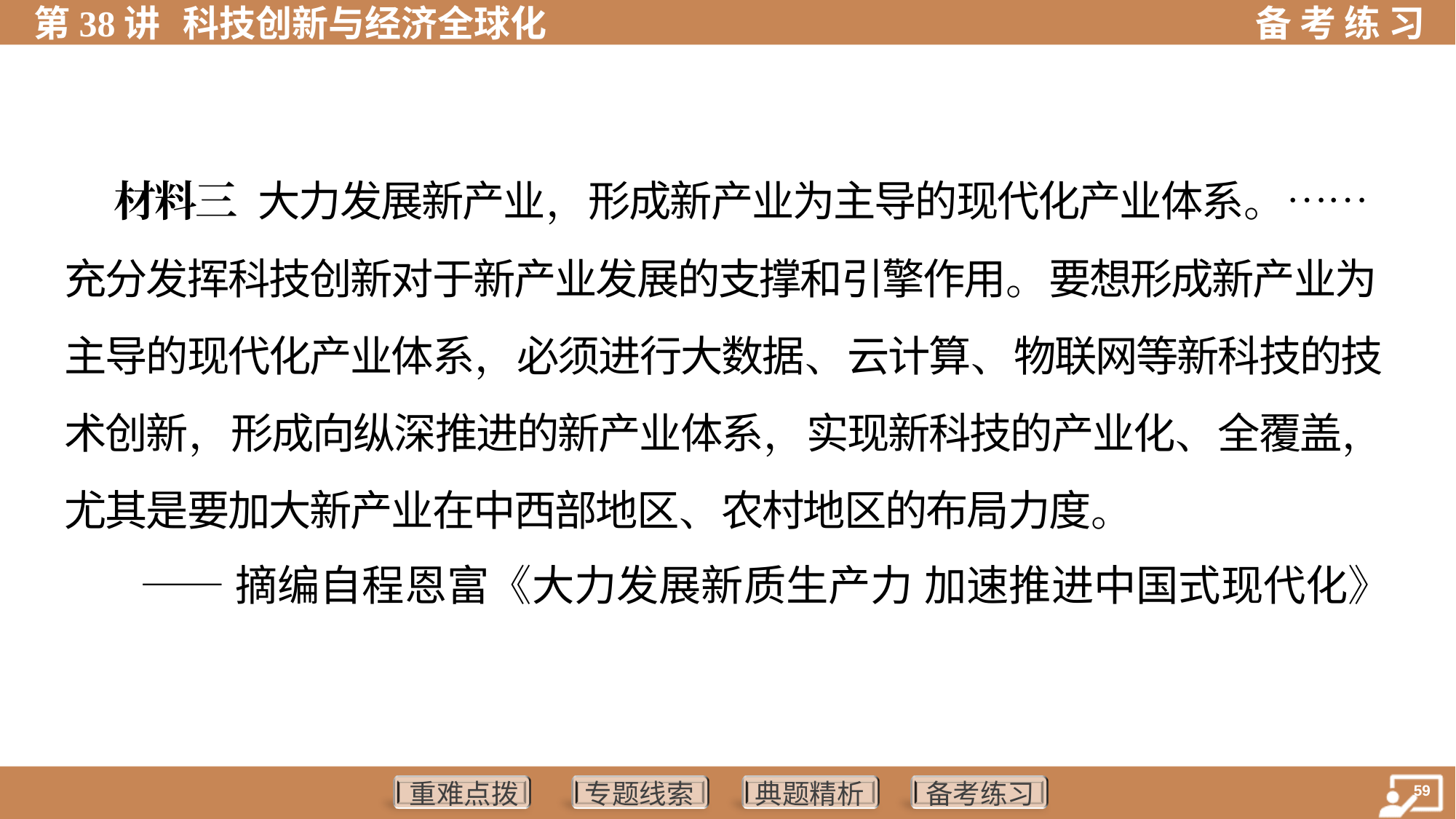

材料三  大力发展新产业，形成新产业为主导的现代化产业体系。……
充分发挥科技创新对于新产业发展的支撑和引擎作用。要想形成新产业为
主导的现代化产业体系，必须进行大数据、云计算、物联网等新科技的技
术创新，形成向纵深推进的新产业体系，实现新科技的产业化、全覆盖，
尤其是要加大新产业在中西部地区、农村地区的布局力度。
   ——摘编自程恩富《大力发展新质生产力 加速推进中国式现代化》